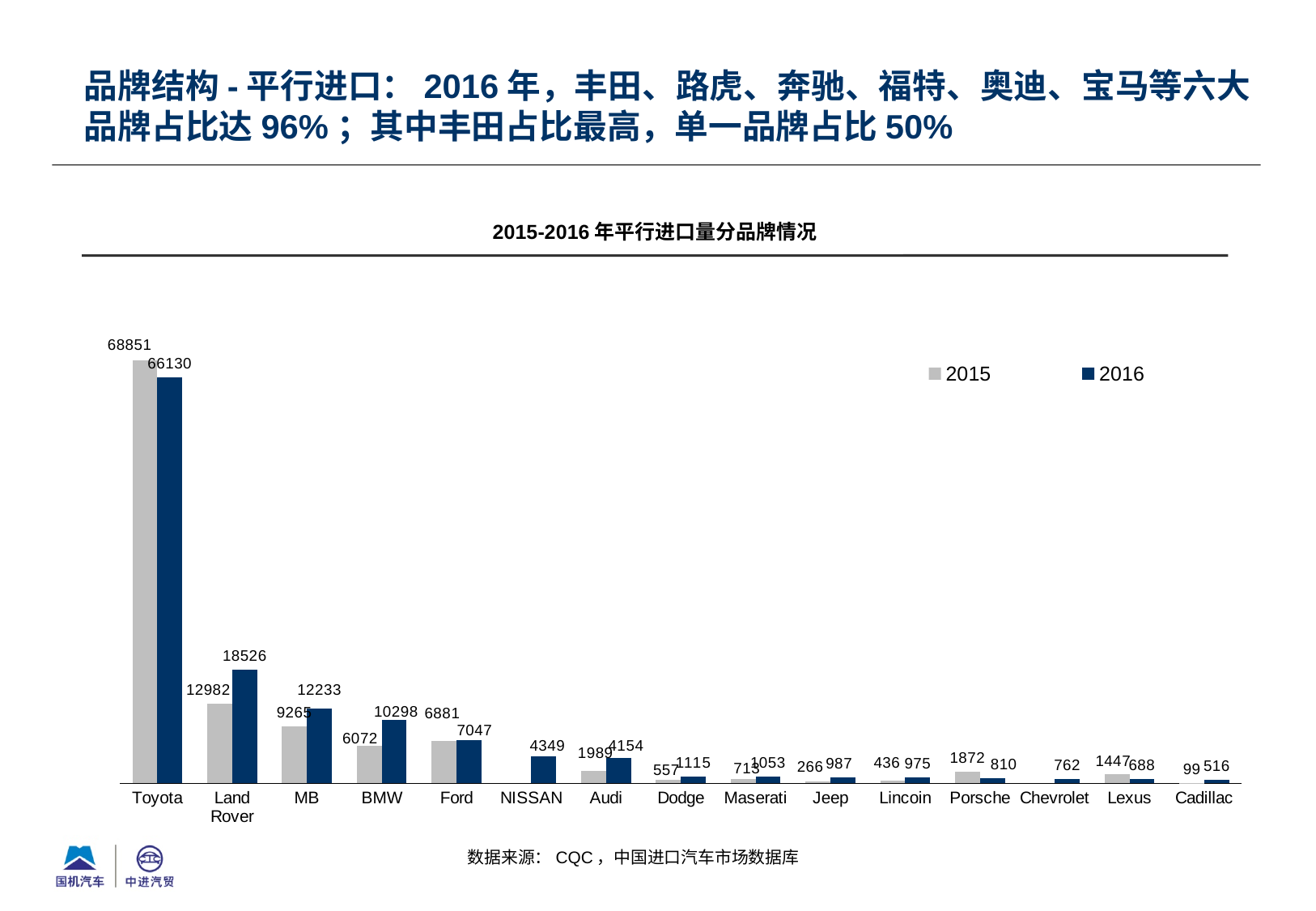

品牌结构-平行进口：2016年，丰田、路虎、奔驰、福特、奥迪、宝马等六大品牌占比达96%；其中丰田占比最高，单一品牌占比50%
2015-2016年平行进口量分品牌情况

### Chart

| Category | 2015 | 2016 |
|---|---|---|
| Toyota | 68851.0 | 66130.0 |
| Land Rover | 12982.0 | 18526.0 |
| MB | 9265.0 | 12233.0 |
| BMW | 6072.0 | 10298.0 |
| Ford | 6881.0 | 7047.0 |
| NISSAN | None | 4349.0 |
| Audi | 1989.0 | 4154.0 |
| Dodge | 557.0 | 1115.0 |
| Maserati | 713.0 | 1053.0 |
| Jeep | 266.0 | 987.0 |
| Lincoin | 436.0 | 975.0 |
| Porsche | 1872.0 | 810.0 |
| Chevrolet | None | 762.0 |
| Lexus | 1447.0 | 688.0 |
| Cadillac | 99.0 | 516.0 |
数据来源：CQC，中国进口汽车市场数据库